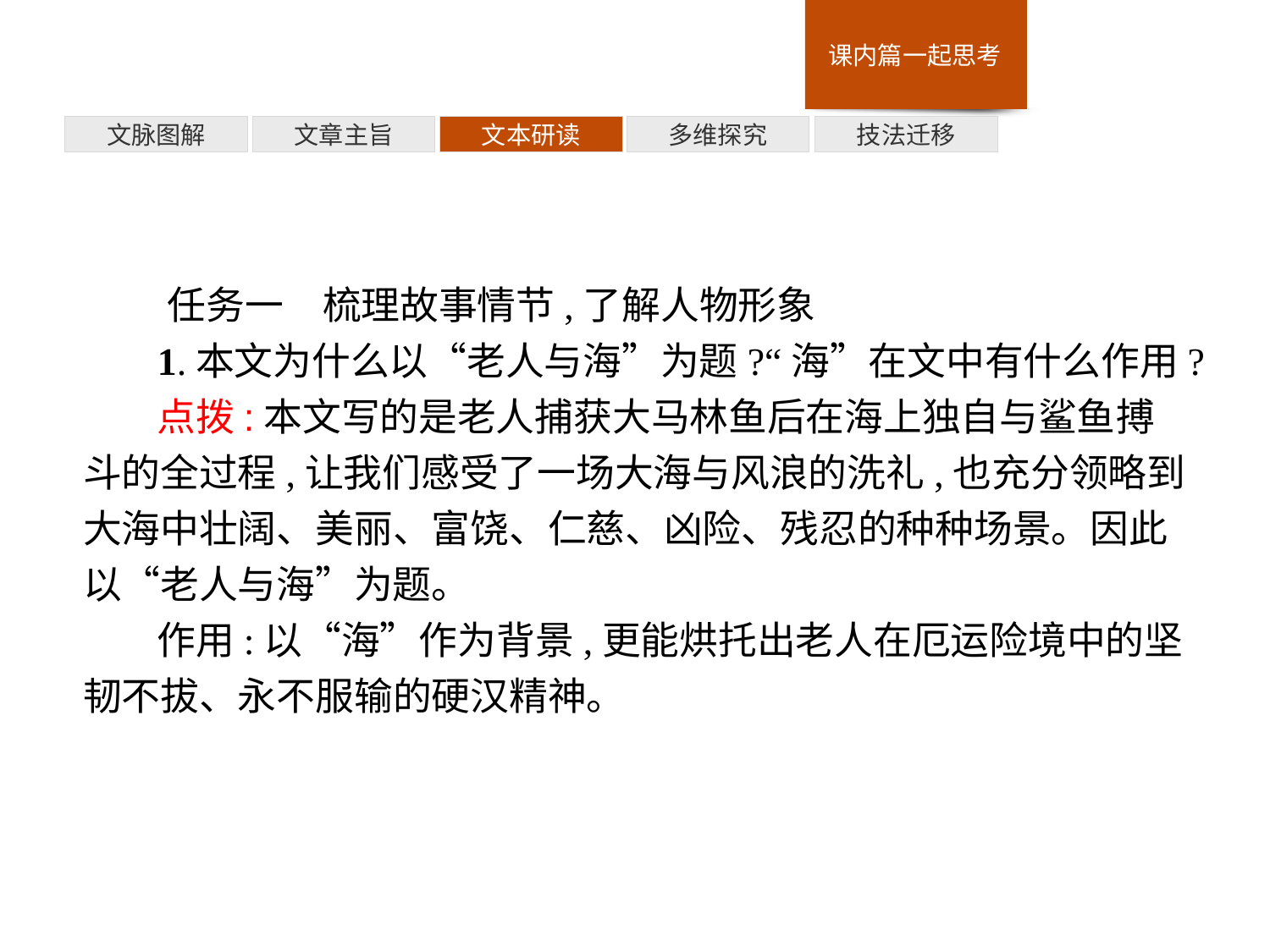

技法迁移
多维探究
文本研读
文章主旨
文脉图解
任务一　梳理故事情节,了解人物形象
1.本文为什么以“老人与海”为题?“海”在文中有什么作用?
点拨:本文写的是老人捕获大马林鱼后在海上独自与鲨鱼搏斗的全过程,让我们感受了一场大海与风浪的洗礼,也充分领略到大海中壮阔、美丽、富饶、仁慈、凶险、残忍的种种场景。因此以“老人与海”为题。
作用:以“海”作为背景,更能烘托出老人在厄运险境中的坚韧不拔、永不服输的硬汉精神。